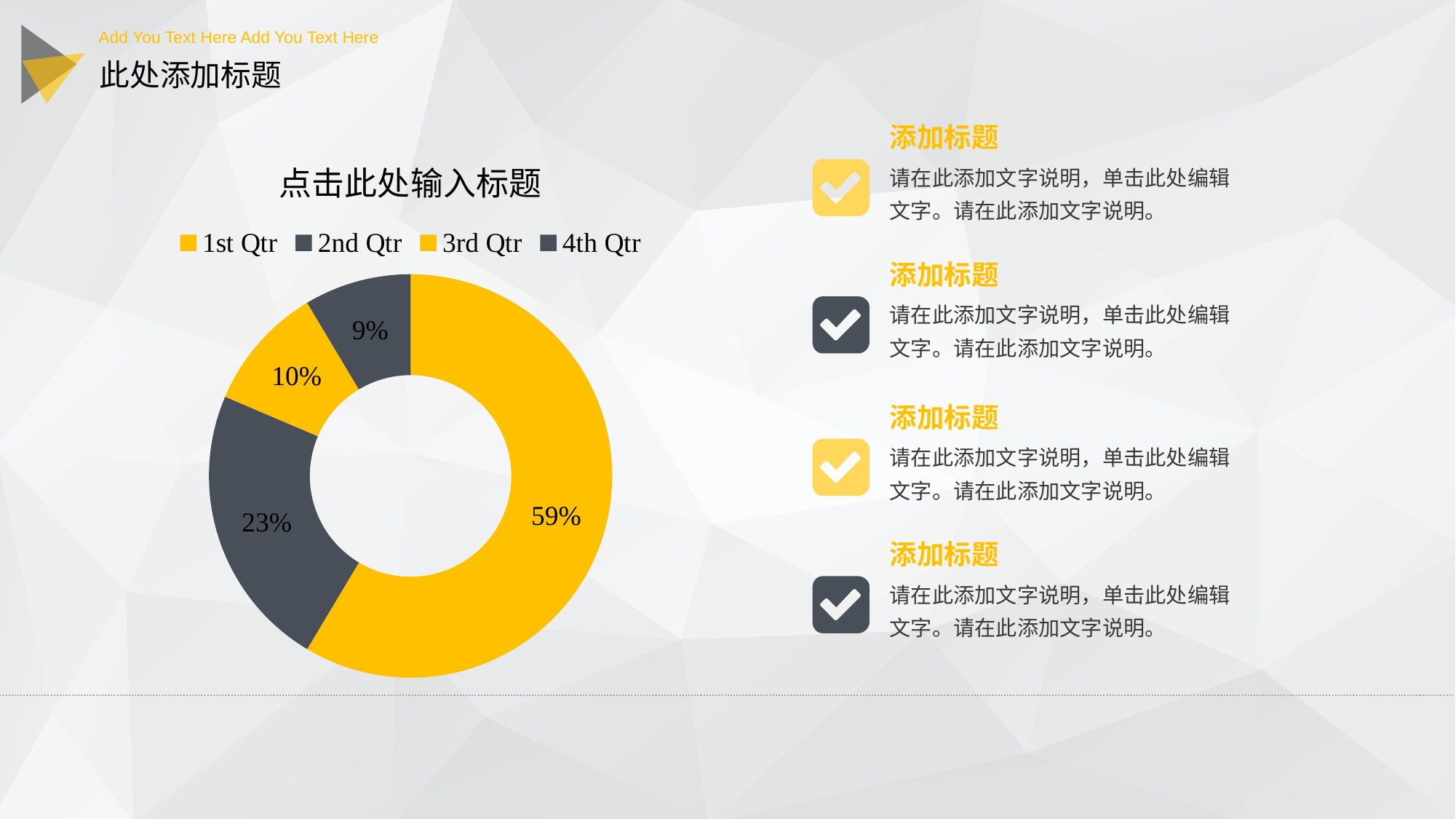

添加标题
请在此添加文字说明，单击此处编辑文字。请在此添加文字说明。

[unsupported chart]

添加标题
请在此添加文字说明，单击此处编辑文字。请在此添加文字说明。

添加标题
请在此添加文字说明，单击此处编辑文字。请在此添加文字说明。

添加标题
请在此添加文字说明，单击此处编辑文字。请在此添加文字说明。